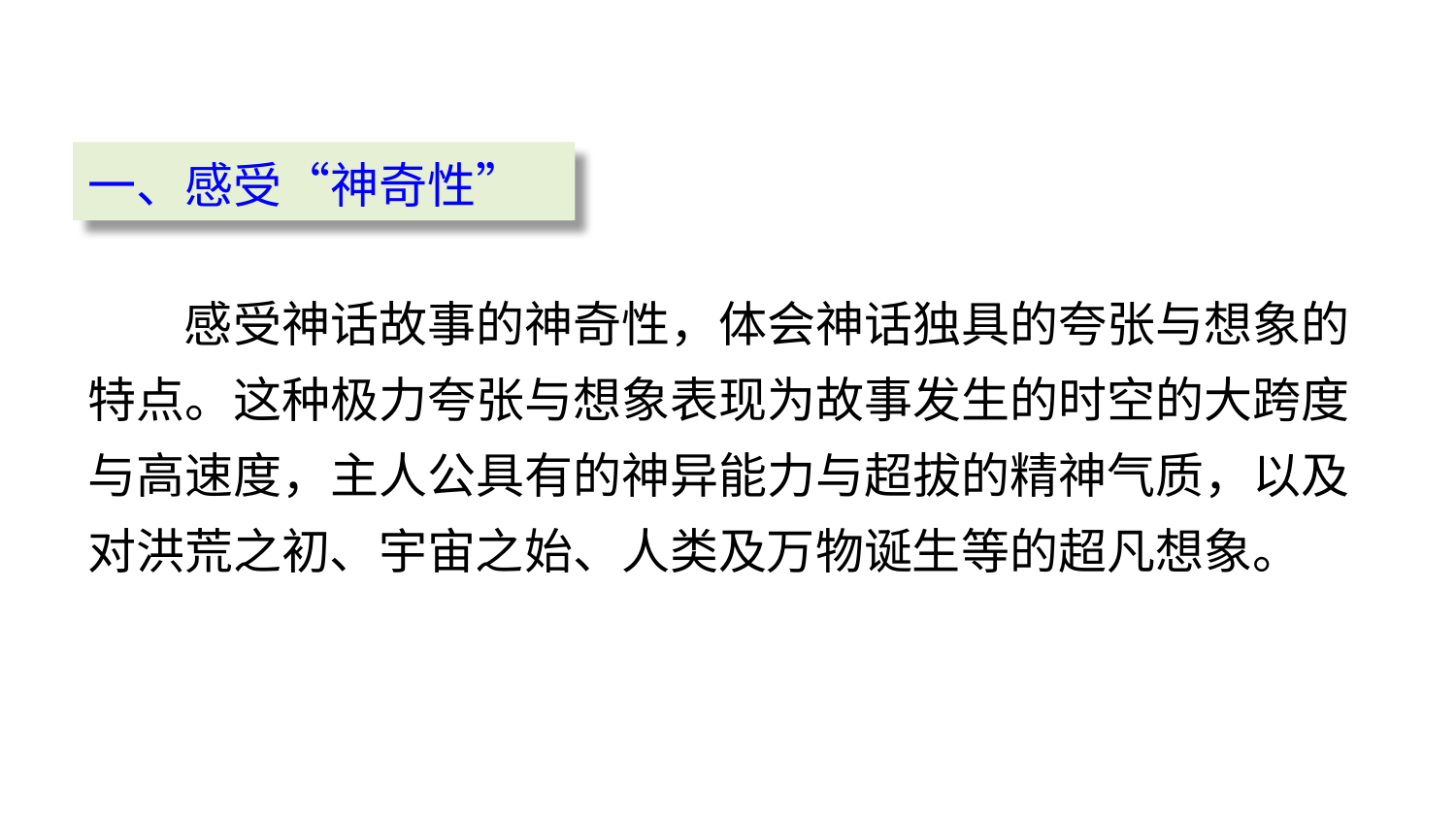

一、感受“神奇性”
感受神话故事的神奇性，体会神话独具的夸张与想象的特点。这种极力夸张与想象表现为故事发生的时空的大跨度与高速度，主人公具有的神异能力与超拔的精神气质，以及对洪荒之初、宇宙之始、人类及万物诞生等的超凡想象。